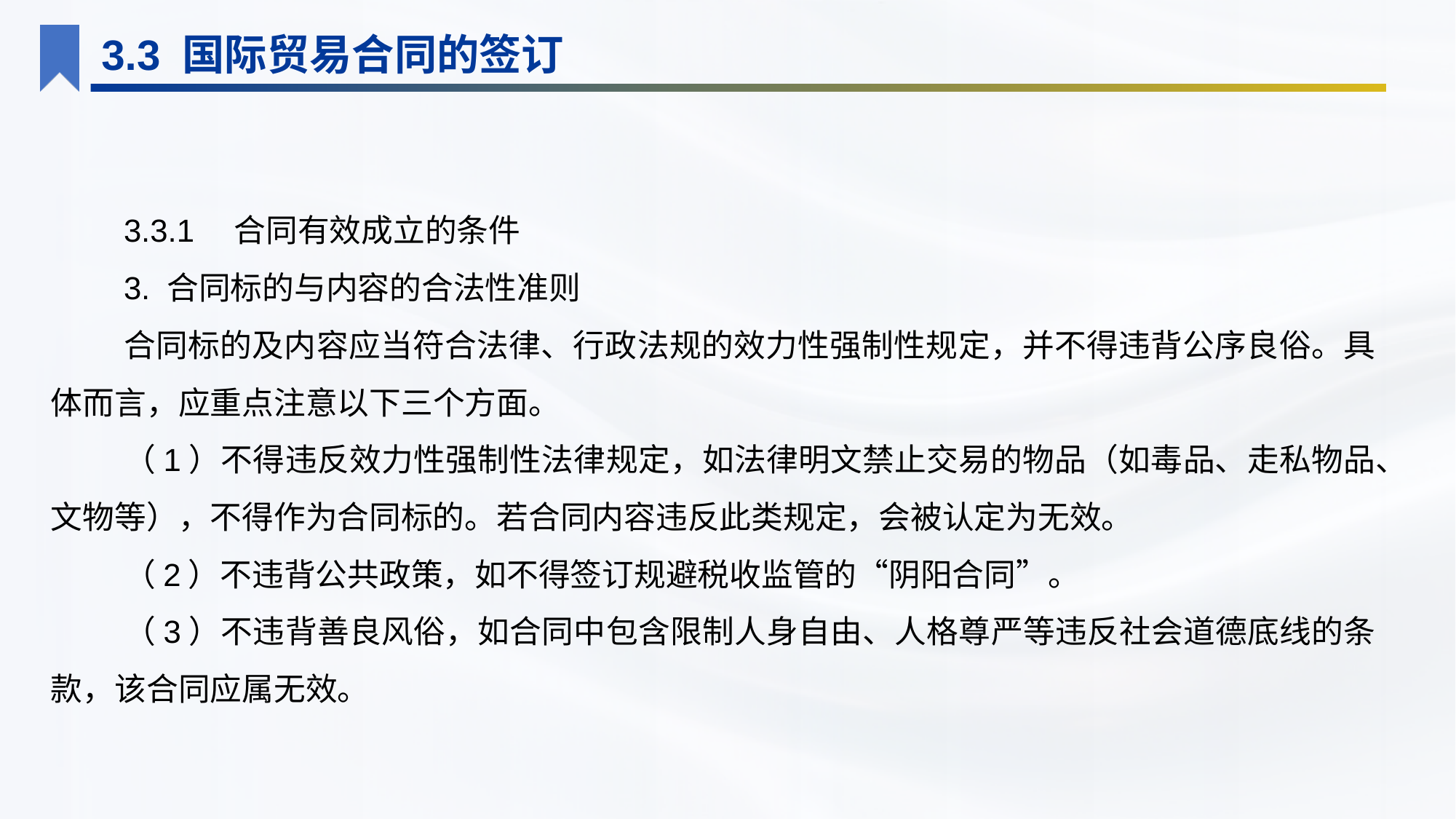

3.3 国际贸易合同的签订
3.3.1　合同有效成立的条件
3. 合同标的与内容的合法性准则
合同标的及内容应当符合法律、行政法规的效力性强制性规定，并不得违背公序良俗。具体而言，应重点注意以下三个方面。
（1）不得违反效力性强制性法律规定，如法律明文禁止交易的物品（如毒品、走私物品、文物等），不得作为合同标的。若合同内容违反此类规定，会被认定为无效。
（2）不违背公共政策，如不得签订规避税收监管的“阴阳合同”。
（3）不违背善良风俗，如合同中包含限制人身自由、人格尊严等违反社会道德底线的条款，该合同应属无效。